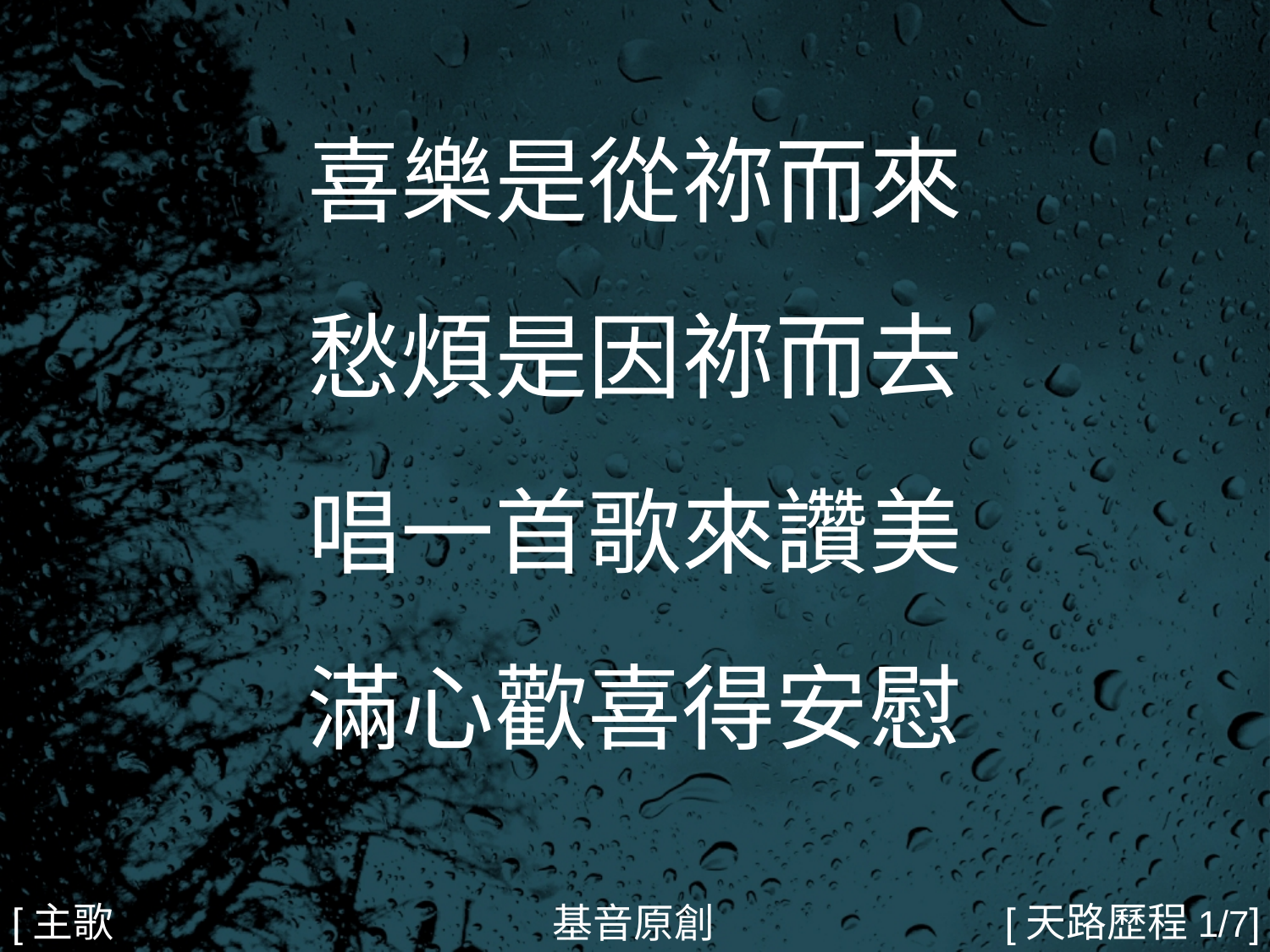

喜樂是從祢而來

愁煩是因祢而去

唱一首歌來讚美

滿心歡喜得安慰

#

[主歌1a]
[天路歷程1/7]
基音原創